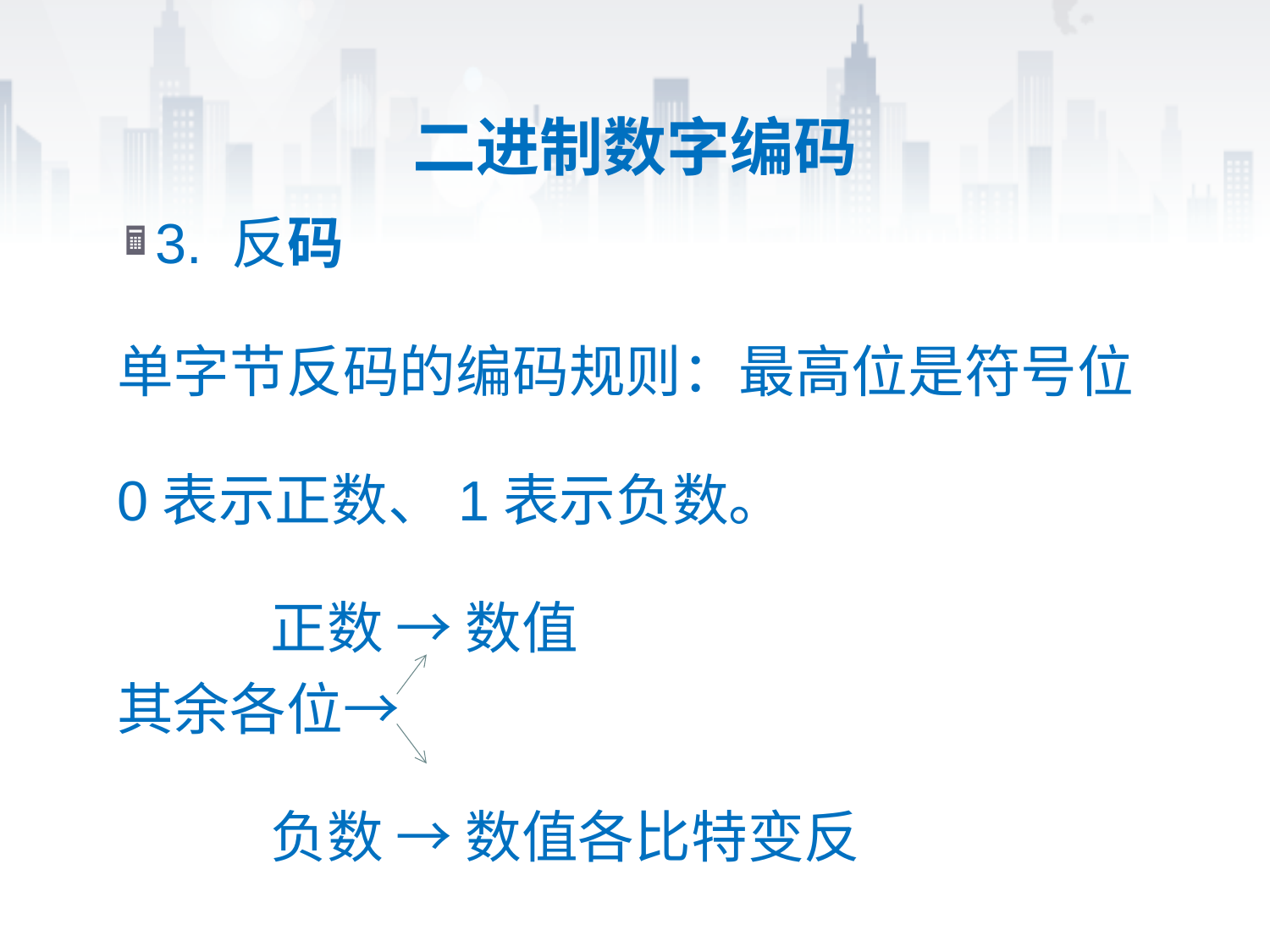

# 二进制数字编码
3. 反码
单字节反码的编码规则：最高位是符号位
0表示正数、1表示负数。
           正数 → 数值
其余各位→
           负数 → 数值各比特变反